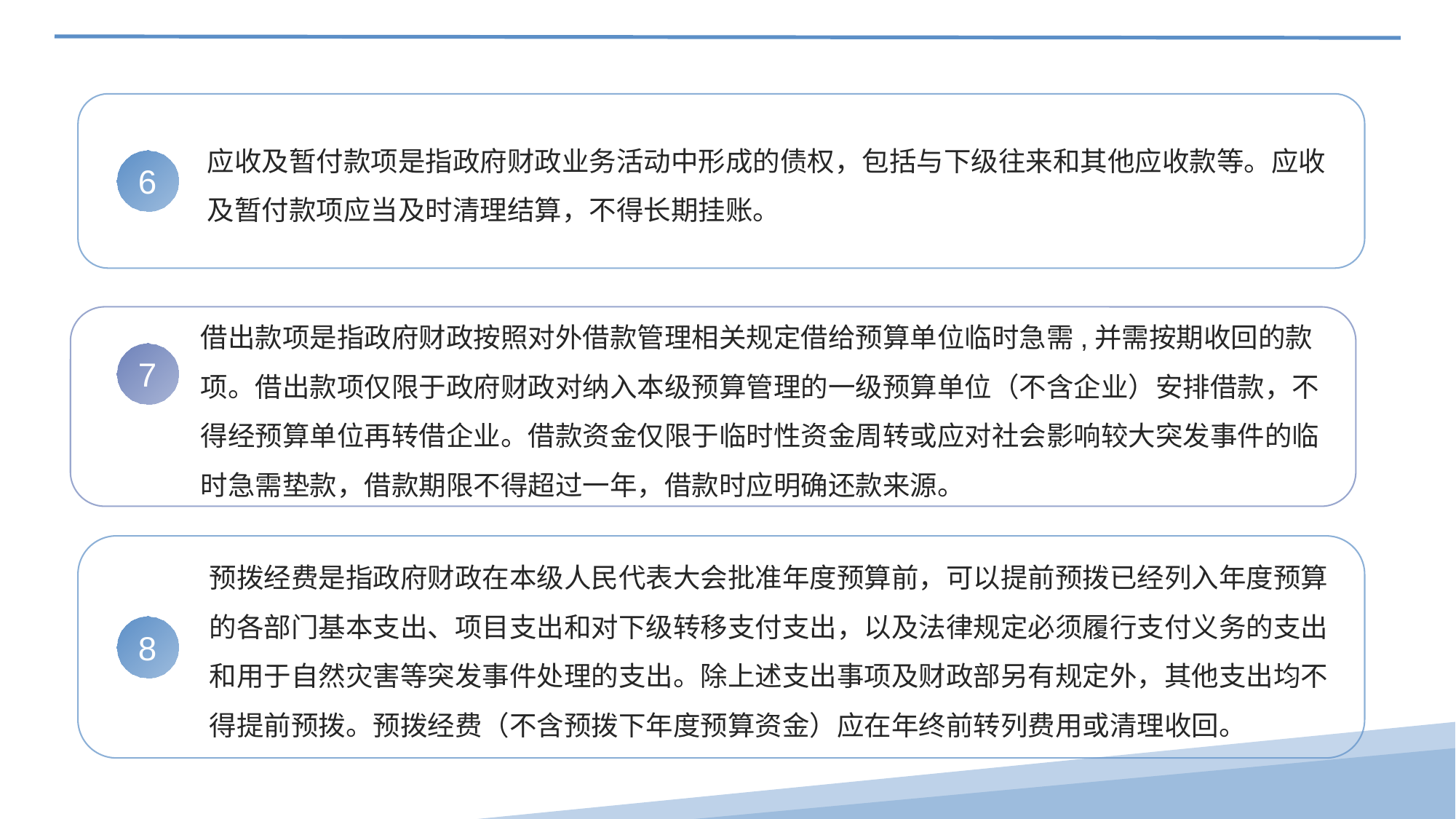

应收及暂付款项是指政府财政业务活动中形成的债权，包括与下级往来和其他应收款等。应收及暂付款项应当及时清理结算，不得长期挂账。
6
借出款项是指政府财政按照对外借款管理相关规定借给预算单位临时急需,并需按期收回的款项。借出款项仅限于政府财政对纳入本级预算管理的一级预算单位（不含企业）安排借款，不得经预算单位再转借企业。借款资金仅限于临时性资金周转或应对社会影响较大突发事件的临时急需垫款，借款期限不得超过一年，借款时应明确还款来源。
7
预拨经费是指政府财政在本级人民代表大会批准年度预算前，可以提前预拨已经列入年度预算的各部门基本支出、项目支出和对下级转移支付支出，以及法律规定必须履行支付义务的支出和用于自然灾害等突发事件处理的支出。除上述支出事项及财政部另有规定外，其他支出均不得提前预拨。预拨经费（不含预拨下年度预算资金）应在年终前转列费用或清理收回。
8